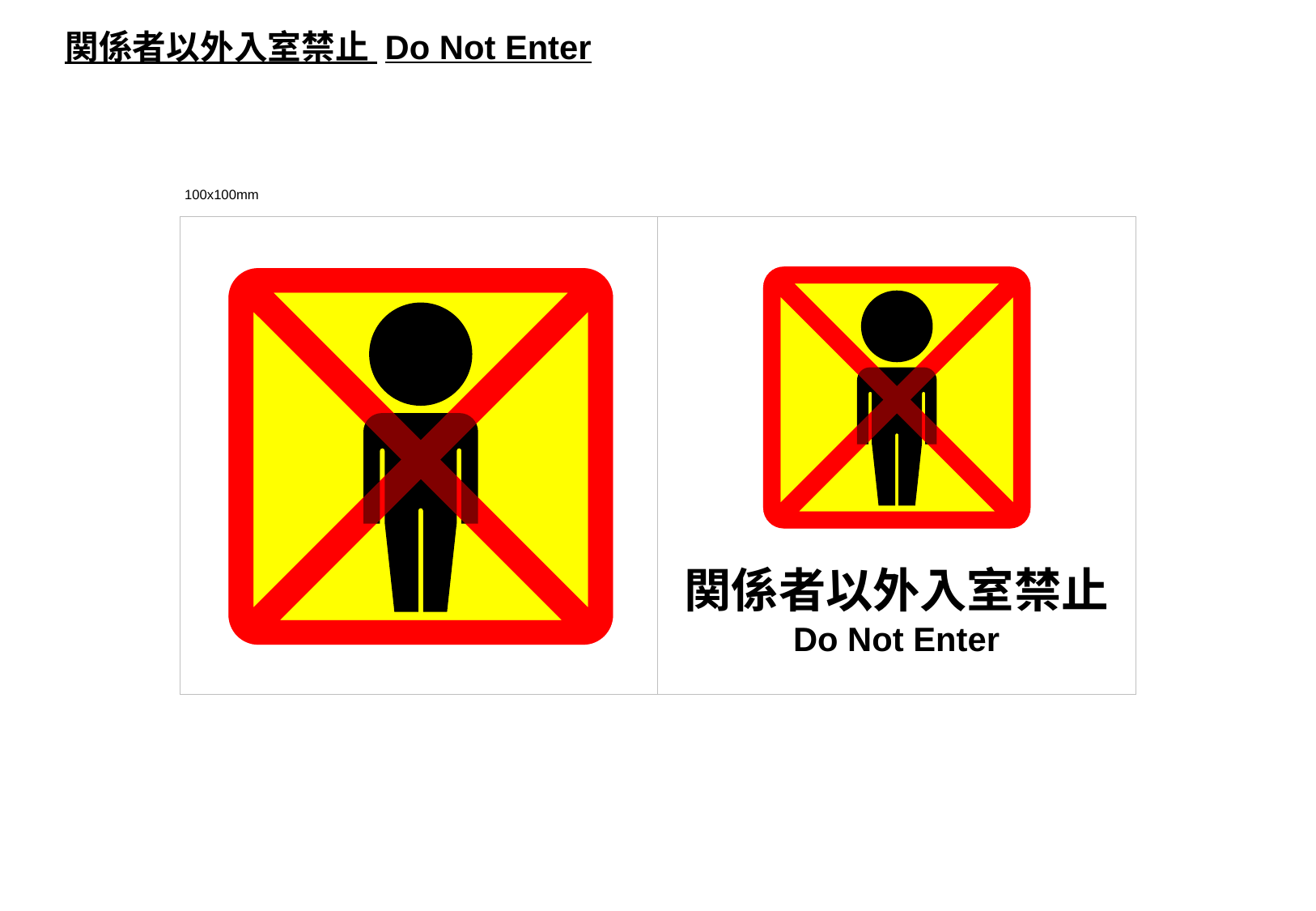

関係者以外入室禁止 Do Not Enter
100x100mm

関係者以外入室禁止
Do Not Enter